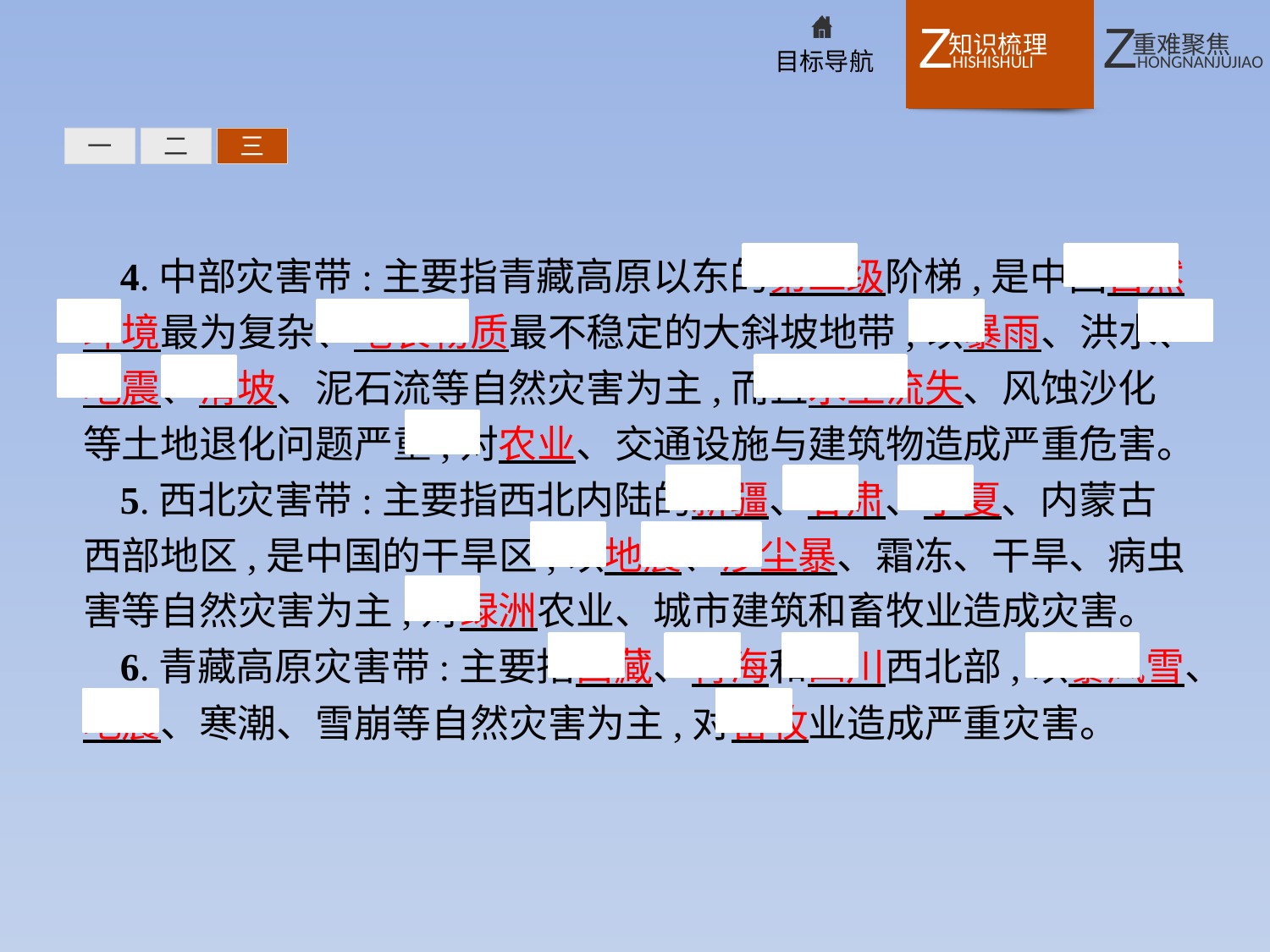

一
二
三
4.中部灾害带:主要指青藏高原以东的第二级阶梯,是中国自然环境最为复杂、地表物质最不稳定的大斜坡地带,以暴雨、洪水、地震、滑坡、泥石流等自然灾害为主,而且水土流失、风蚀沙化等土地退化问题严重,对农业、交通设施与建筑物造成严重危害。
5.西北灾害带:主要指西北内陆的新疆、甘肃、宁夏、内蒙古西部地区,是中国的干旱区,以地震、沙尘暴、霜冻、干旱、病虫害等自然灾害为主,对绿洲农业、城市建筑和畜牧业造成灾害。
6.青藏高原灾害带:主要指西藏、青海和四川西北部,以暴风雪、地震、寒潮、雪崩等自然灾害为主,对畜牧业造成严重灾害。